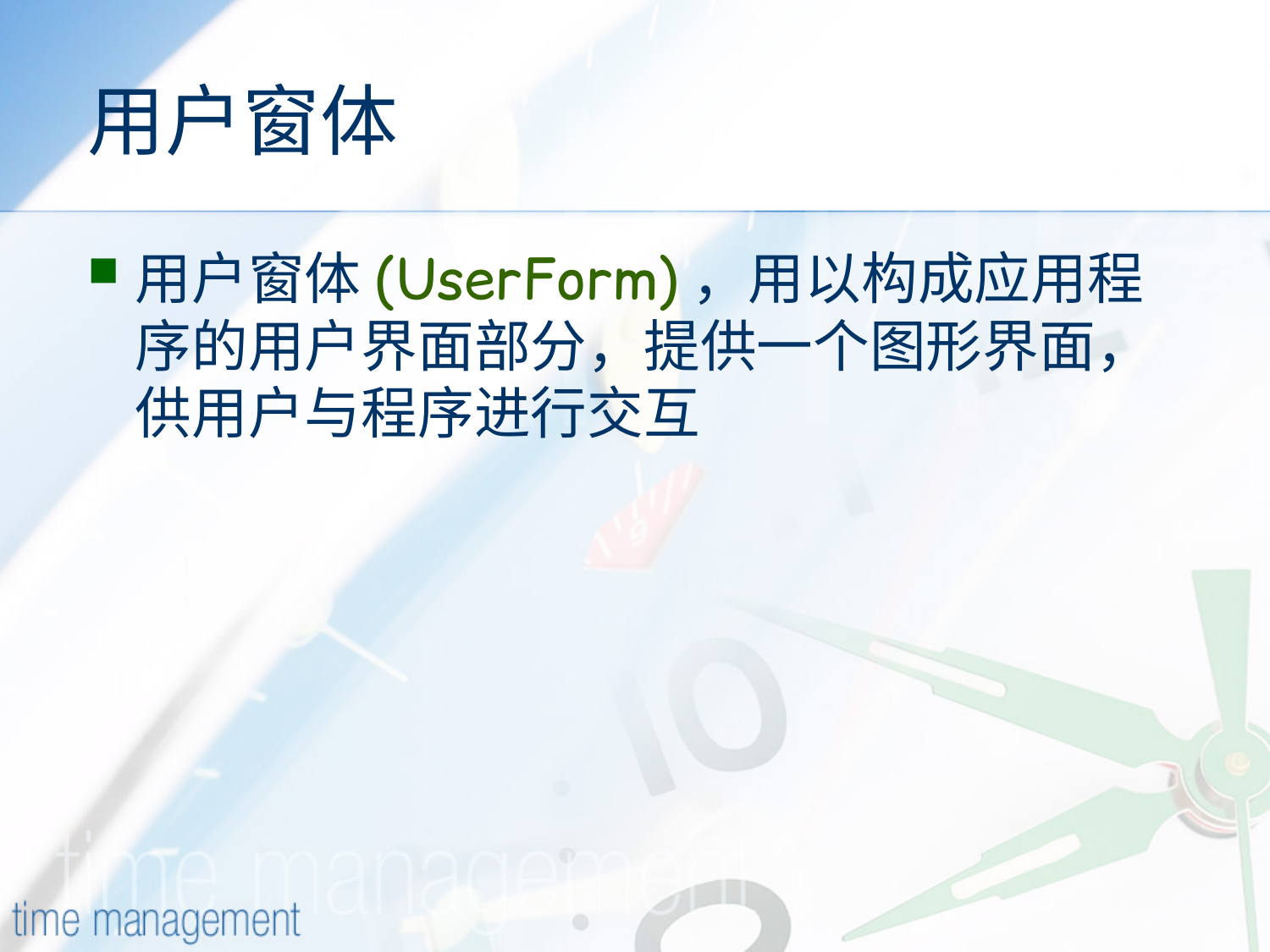

# 用户窗体
用户窗体(UserForm)，用以构成应用程序的用户界面部分，提供一个图形界面，供用户与程序进行交互